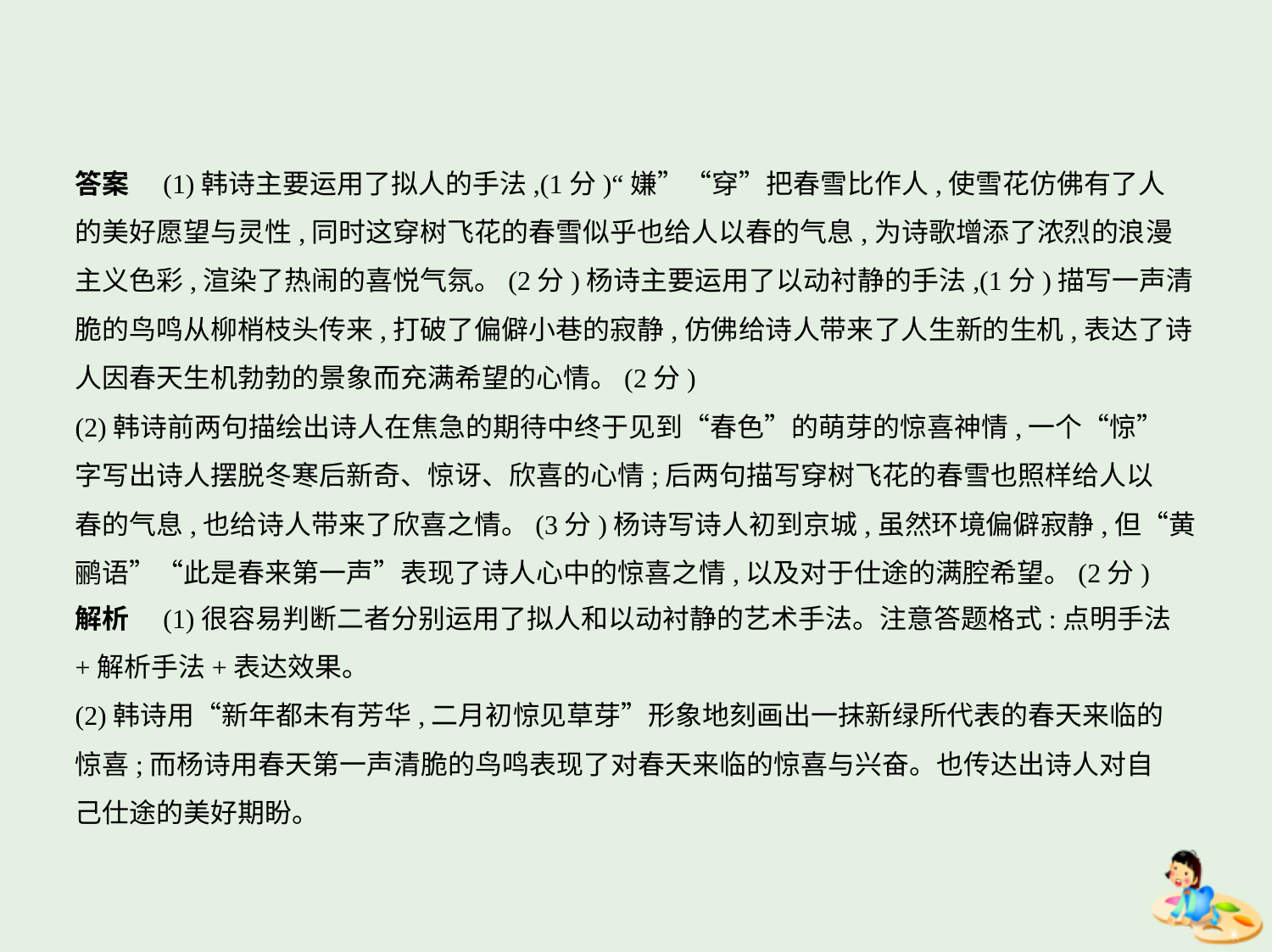

答案　(1)韩诗主要运用了拟人的手法,(1分)“嫌”“穿”把春雪比作人,使雪花仿佛有了人
的美好愿望与灵性,同时这穿树飞花的春雪似乎也给人以春的气息,为诗歌增添了浓烈的浪漫
主义色彩,渲染了热闹的喜悦气氛。(2分)杨诗主要运用了以动衬静的手法,(1分)描写一声清
脆的鸟鸣从柳梢枝头传来,打破了偏僻小巷的寂静,仿佛给诗人带来了人生新的生机,表达了诗
人因春天生机勃勃的景象而充满希望的心情。(2分)
(2)韩诗前两句描绘出诗人在焦急的期待中终于见到“春色”的萌芽的惊喜神情,一个“惊”
字写出诗人摆脱冬寒后新奇、惊讶、欣喜的心情;后两句描写穿树飞花的春雪也照样给人以
春的气息,也给诗人带来了欣喜之情。(3分)杨诗写诗人初到京城,虽然环境偏僻寂静,但“黄
鹂语”“此是春来第一声”表现了诗人心中的惊喜之情,以及对于仕途的满腔希望。(2分)
解析　(1)很容易判断二者分别运用了拟人和以动衬静的艺术手法。注意答题格式:点明手法
+解析手法+表达效果。
(2)韩诗用“新年都未有芳华,二月初惊见草芽”形象地刻画出一抹新绿所代表的春天来临的
惊喜;而杨诗用春天第一声清脆的鸟鸣表现了对春天来临的惊喜与兴奋。也传达出诗人对自
己仕途的美好期盼。